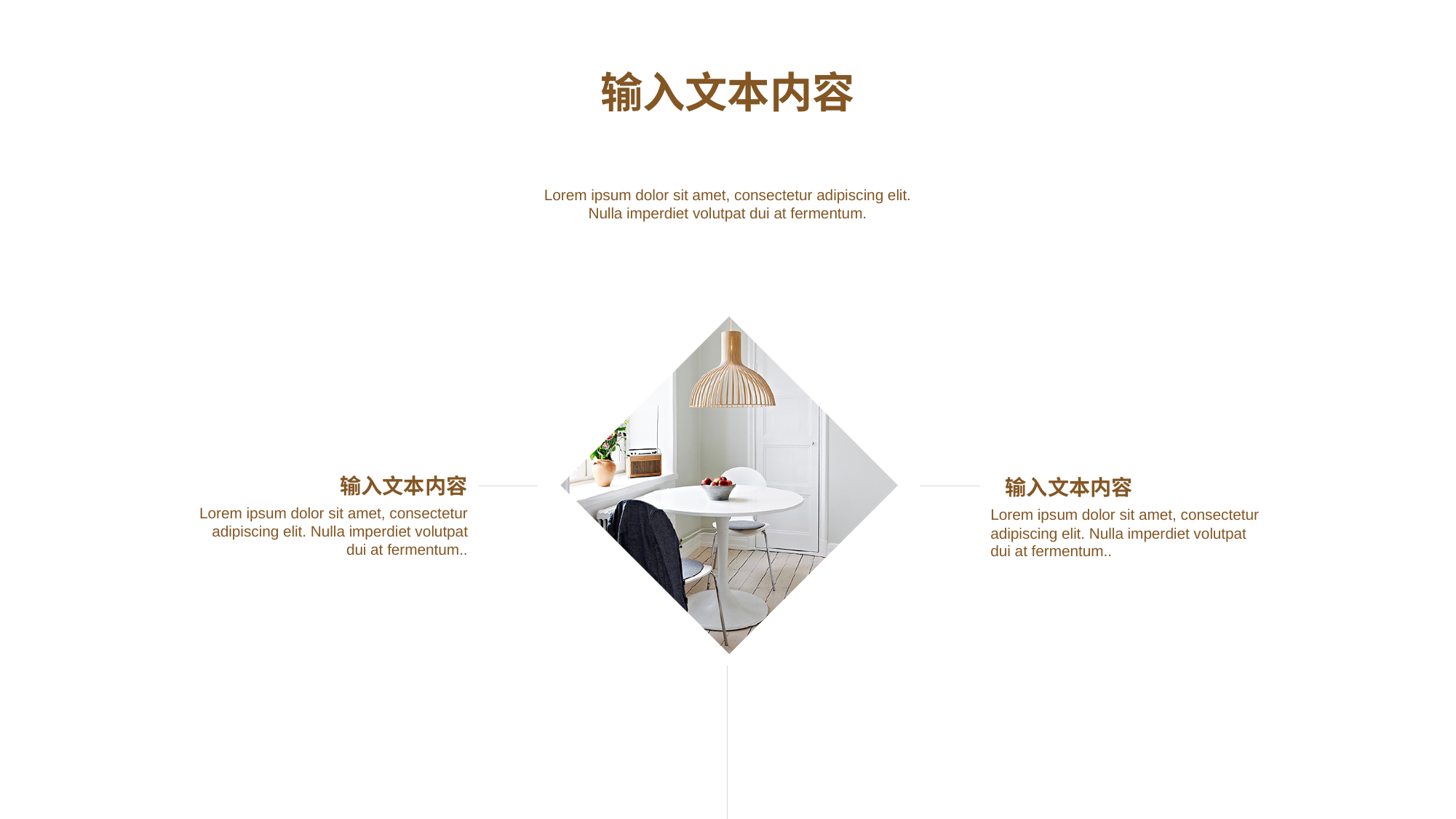

输入文本内容
Lorem ipsum dolor sit amet, consectetur adipiscing elit. Nulla imperdiet volutpat dui at fermentum.

输入文本内容
输入文本内容
Lorem ipsum dolor sit amet, consectetur adipiscing elit. Nulla imperdiet volutpat dui at fermentum..
Lorem ipsum dolor sit amet, consectetur adipiscing elit. Nulla imperdiet volutpat dui at fermentum..